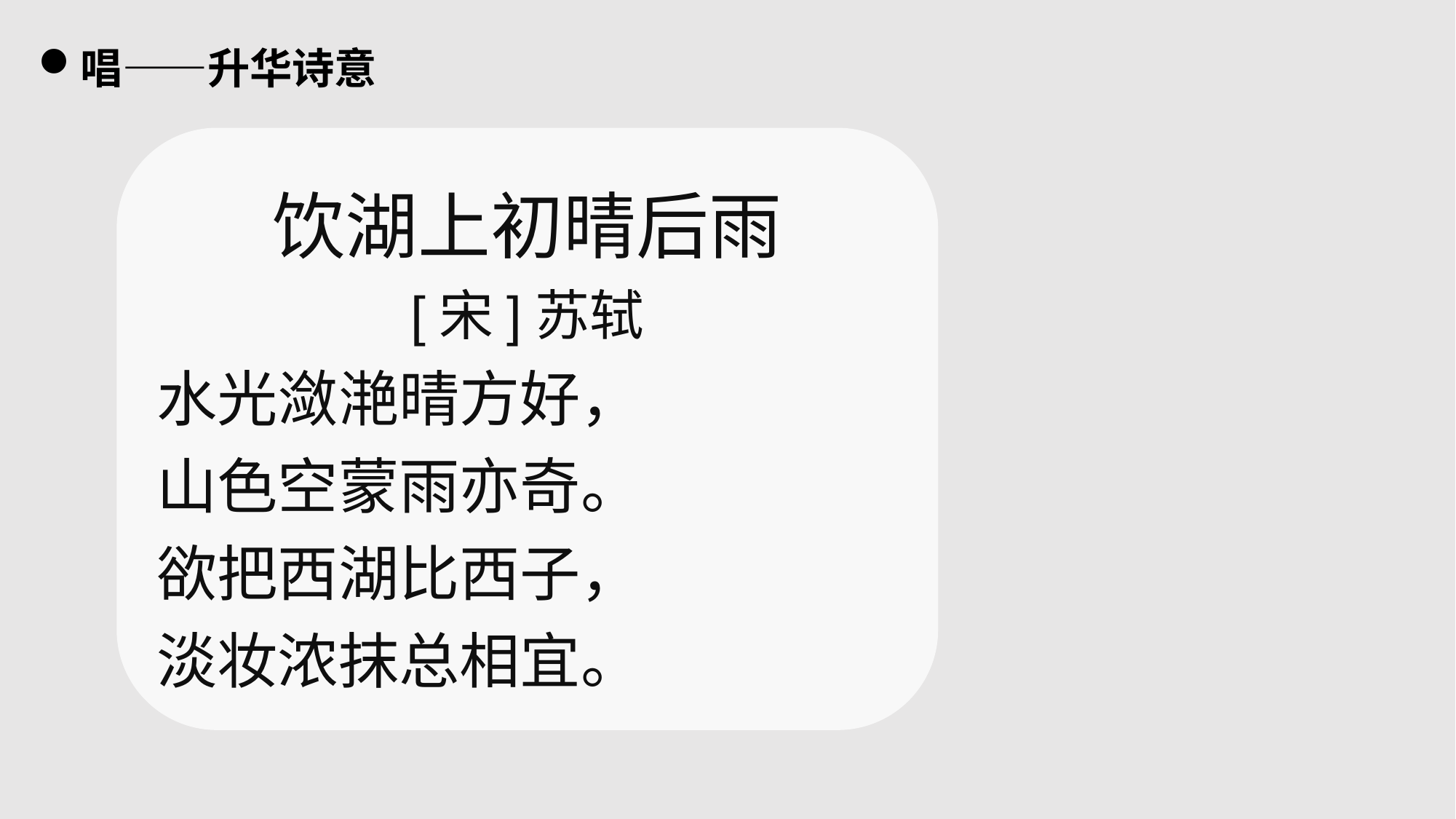

唱——升华诗意
饮湖上初晴后雨
[宋]苏轼
水光潋滟晴方好，
山色空蒙雨亦奇。
欲把西湖比西子，
淡妆浓抹总相宜。